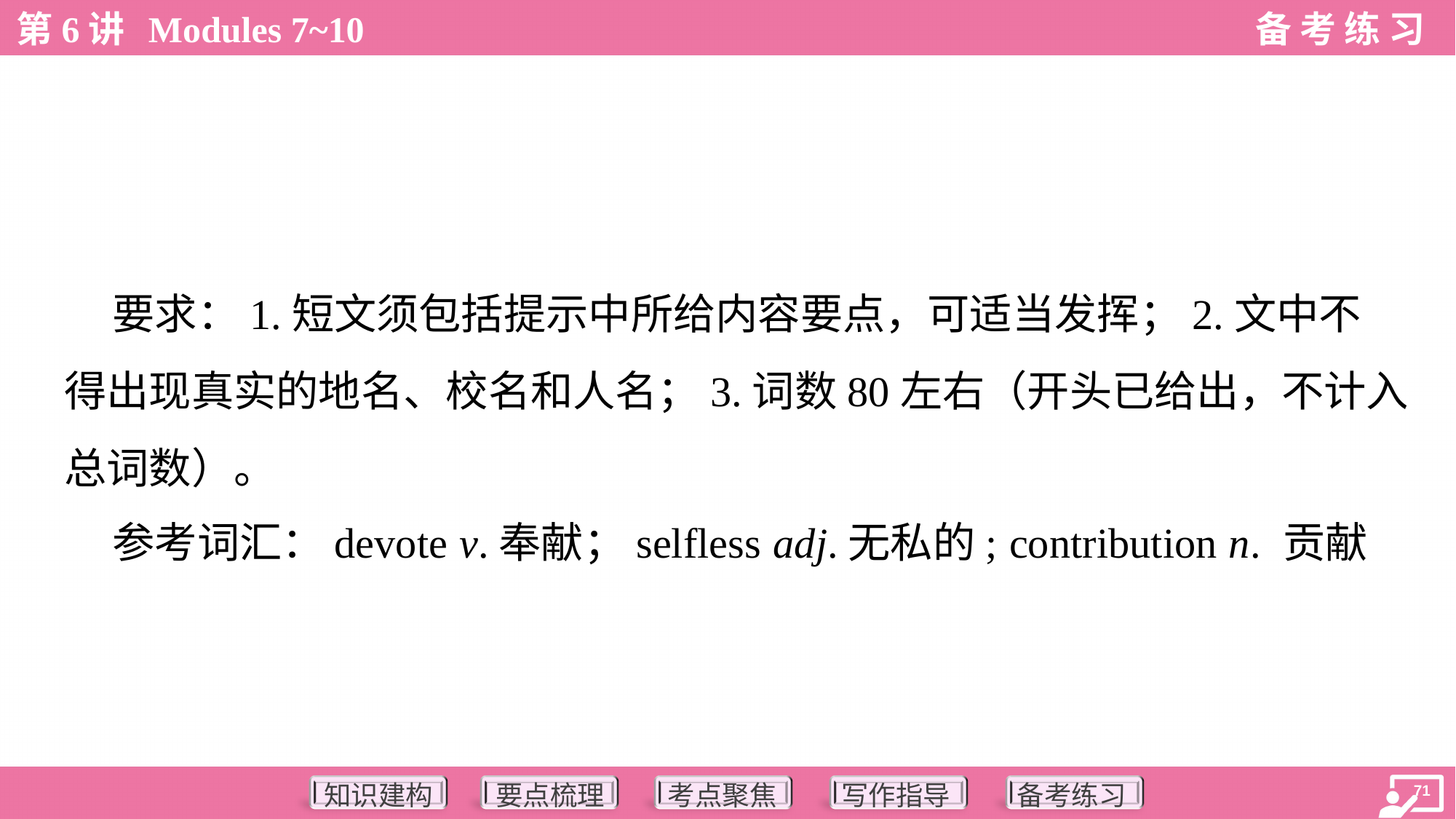

要求：1.短文须包括提示中所给内容要点，可适当发挥；2.文中不
得出现真实的地名、校名和人名；3.词数80左右（开头已给出，不计入
总词数）。
    参考词汇：devote v.奉献；selfless adj.无私的; contribution n. 贡献